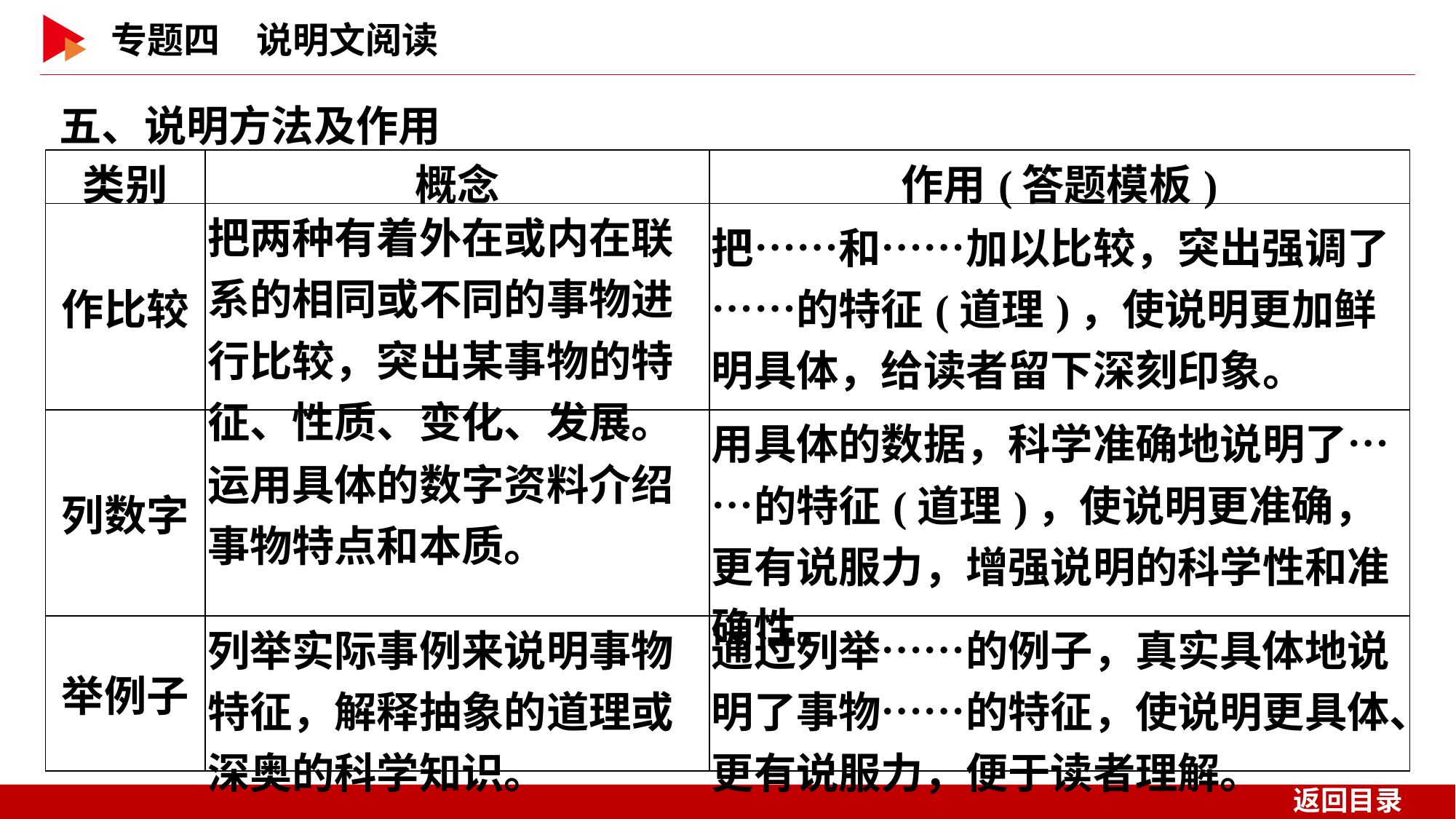

五、说明方法及作用
| 类别 | 概念 | 作用(答题模板) |
| --- | --- | --- |
| 作比较 | 把两种有着外在或内在联系的相同或不同的事物进行比较，突出某事物的特征、性质、变化、发展。 | 把……和……加以比较，突出强调了……的特征(道理)，使说明更加鲜明具体，给读者留下深刻印象。 |
| 列数字 | 运用具体的数字资料介绍事物特点和本质。 | 用具体的数据，科学准确地说明了……的特征(道理)，使说明更准确，更有说服力，增强说明的科学性和准确性。 |
| 举例子 | 列举实际事例来说明事物特征，解释抽象的道理或深奥的科学知识。 | 通过列举……的例子，真实具体地说明了事物……的特征，使说明更具体、更有说服力，便于读者理解。 |